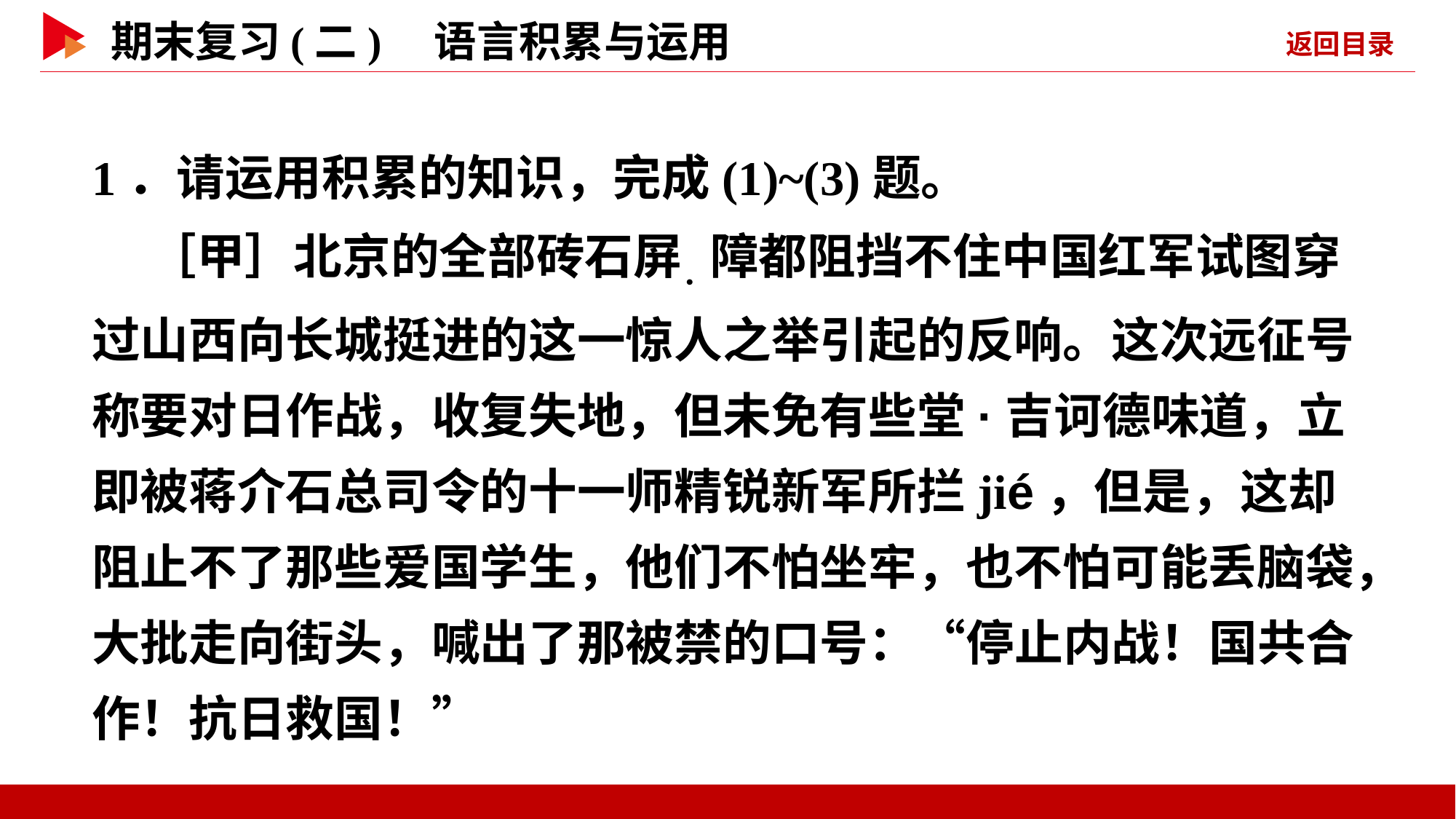

1．请运用积累的知识，完成(1)~(3)题。
 ［甲］北京的全部砖石屏．障都阻挡不住中国红军试图穿过山西向长城挺进的这一惊人之举引起的反响。这次远征号称要对日作战，收复失地，但未免有些堂·吉诃德味道，立即被蒋介石总司令的十一师精锐新军所拦jié，但是，这却阻止不了那些爱国学生，他们不怕坐牢，也不怕可能丢脑袋，大批走向街头，喊出了那被禁的口号：“停止内战！国共合作！抗日救国！”